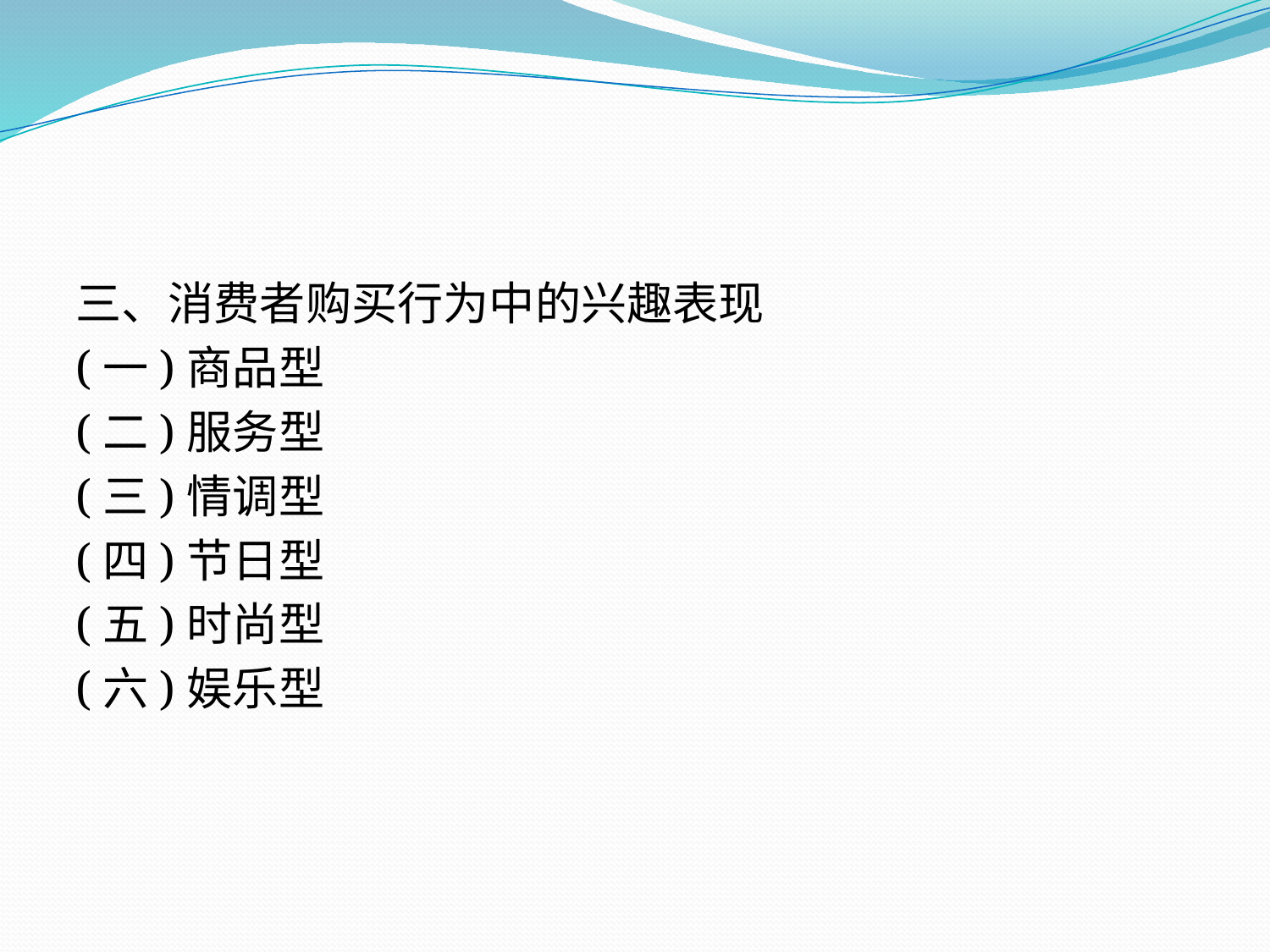

三、消费者购买行为中的兴趣表现
(一)商品型
(二)服务型
(三)情调型
(四)节日型
(五)时尚型
(六)娱乐型